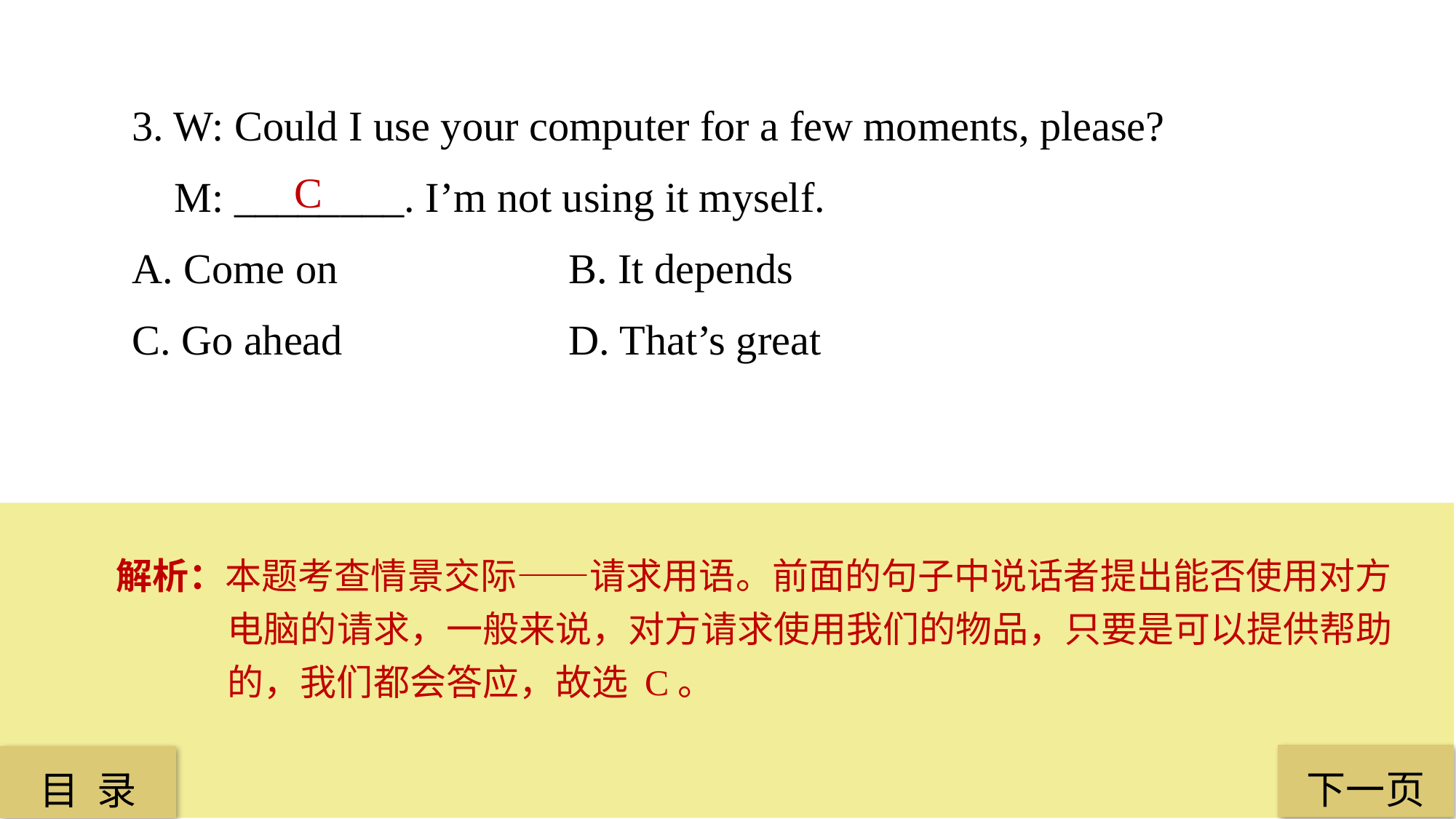

3. W: Could I use your computer for a few moments, please?
    M: ________. I’m not using it myself.
A. Come on 			B. It depends
C. Go ahead 		D. That’s great
 C
解析：本题考查情景交际——请求用语。前面的句子中说话者提出能否使用对方电脑的请求，一般来说，对方请求使用我们的物品，只要是可以提供帮助的，我们都会答应，故选 C。